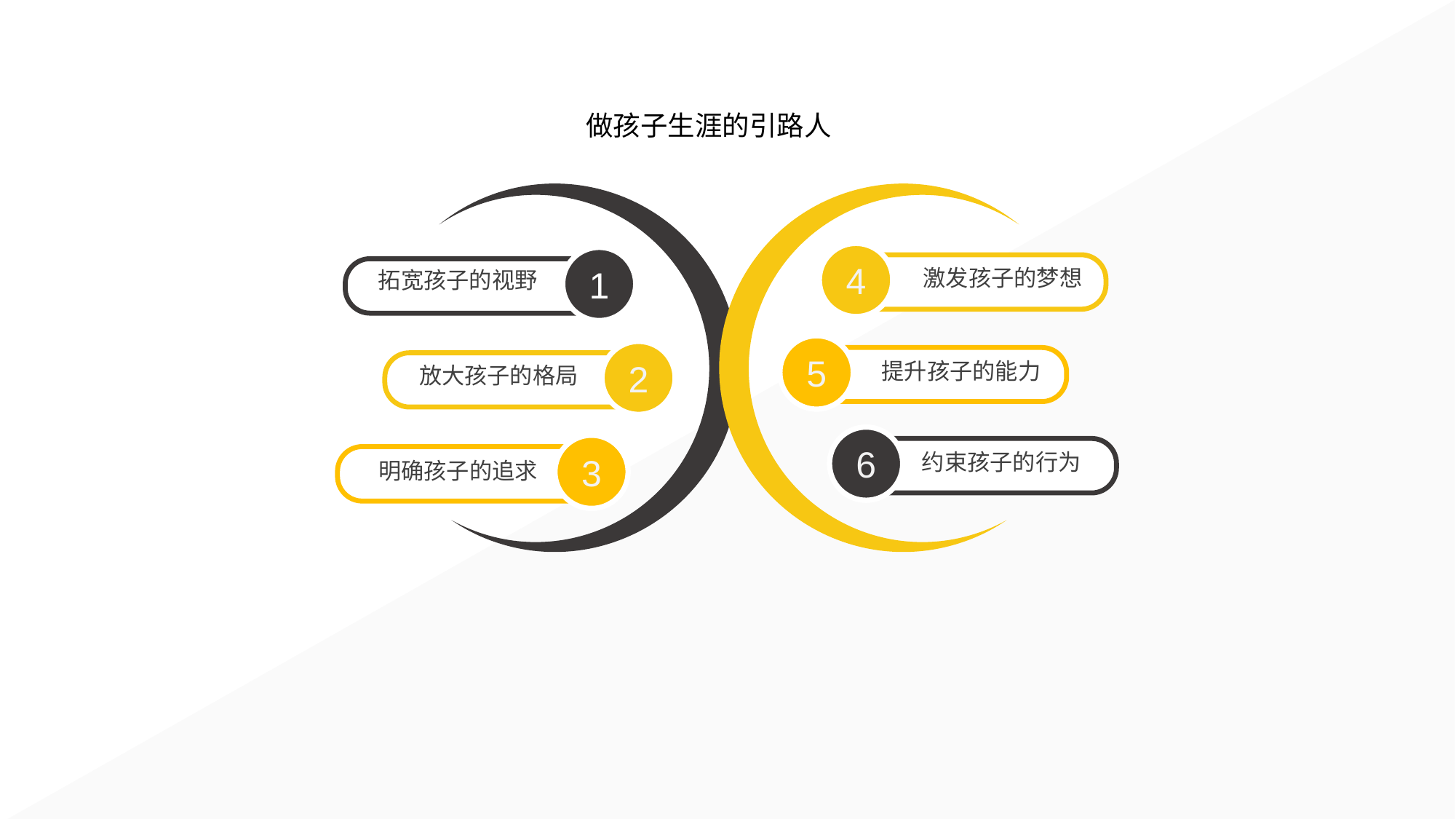

做孩子生涯的引路人

4

激发孩子的梦想
1

拓宽孩子的视野
5

提升孩子的能力
2

放大孩子的格局
6

约束孩子的行为
3

明确孩子的追求